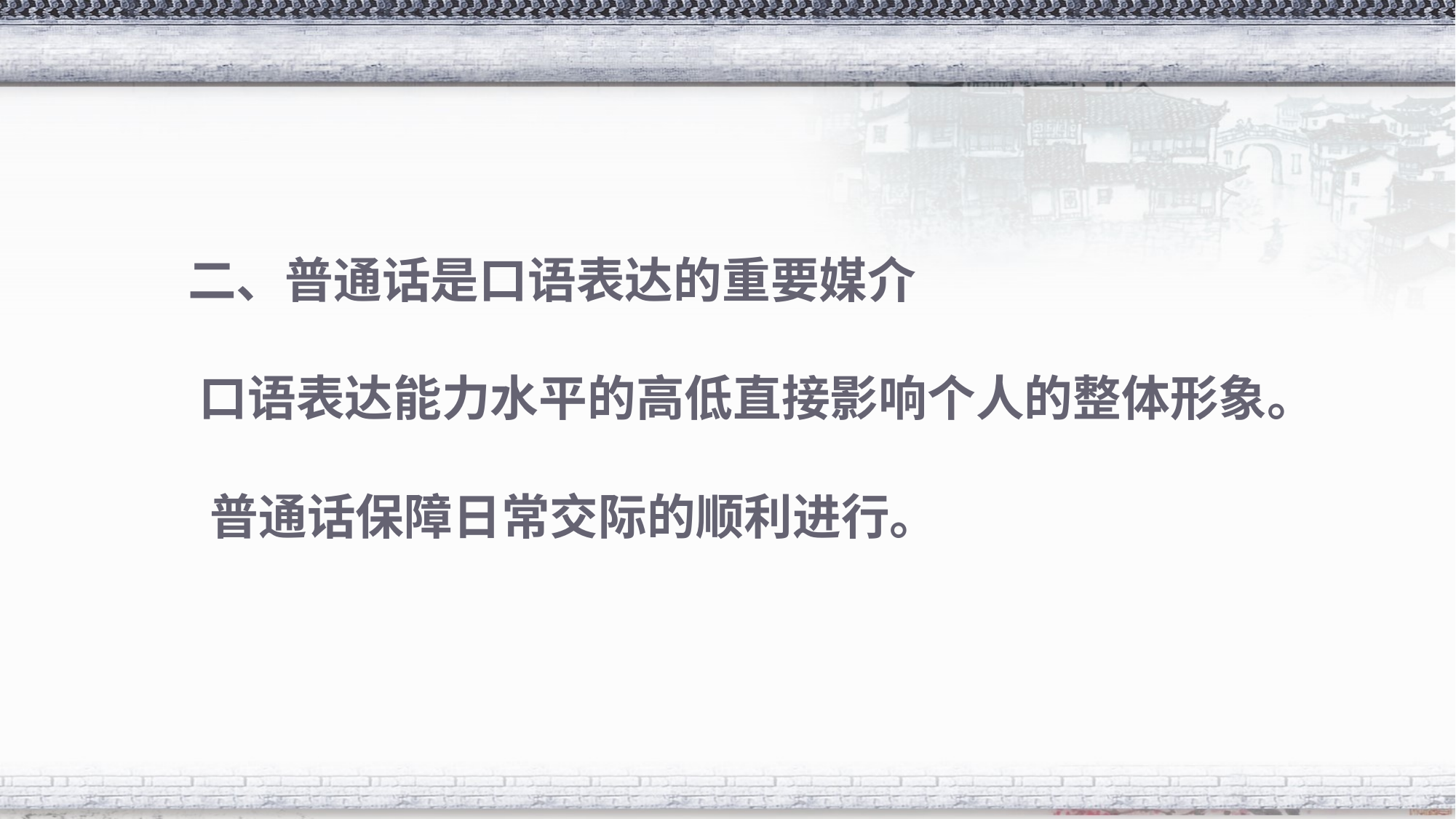

二、普通话是口语表达的重要媒介
        口语表达能力水平的高低直接影响个人的整体形象。
         普通话保障日常交际的顺利进行。